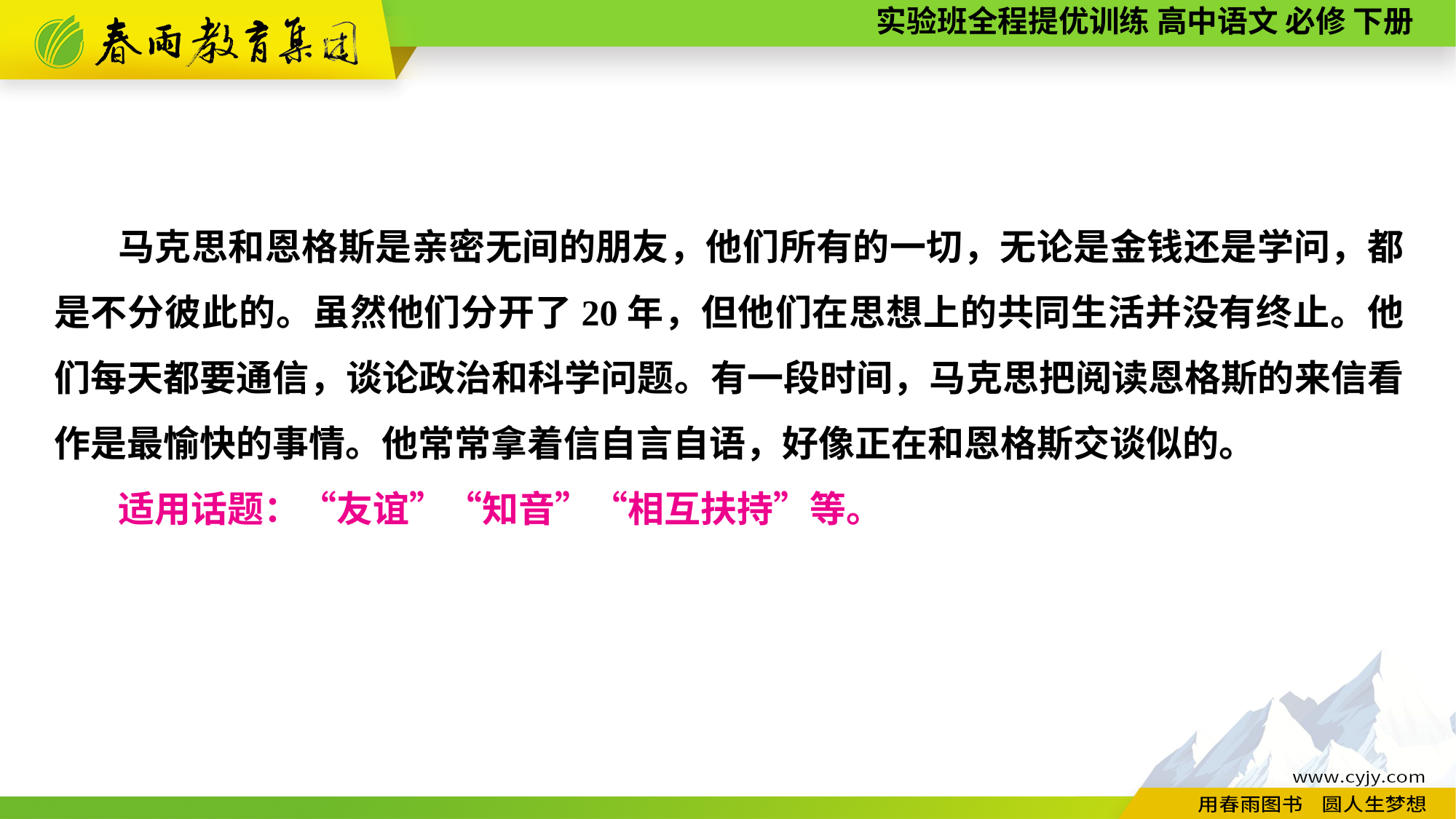

马克思和恩格斯是亲密无间的朋友，他们所有的一切，无论是金钱还是学问，都是不分彼此的。虽然他们分开了20年，但他们在思想上的共同生活并没有终止。他们每天都要通信，谈论政治和科学问题。有一段时间，马克思把阅读恩格斯的来信看作是最愉快的事情。他常常拿着信自言自语，好像正在和恩格斯交谈似的。
适用话题：“友谊”“知音”“相互扶持”等。